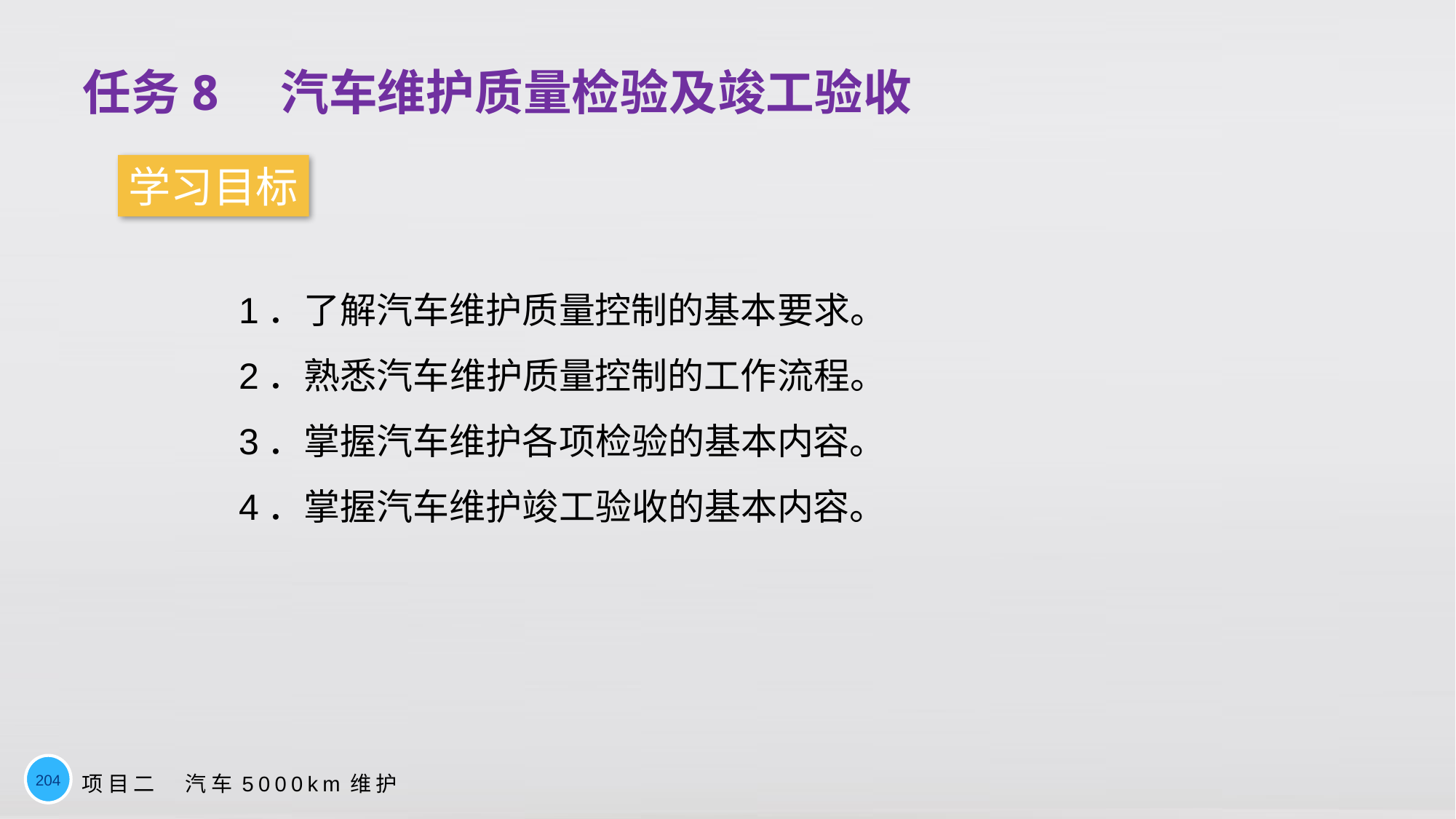

任务8　汽车维护质量检验及竣工验收
学习目标
1．了解汽车维护质量控制的基本要求。
2．熟悉汽车维护质量控制的工作流程。
3．掌握汽车维护各项检验的基本内容。
4．掌握汽车维护竣工验收的基本内容。
204